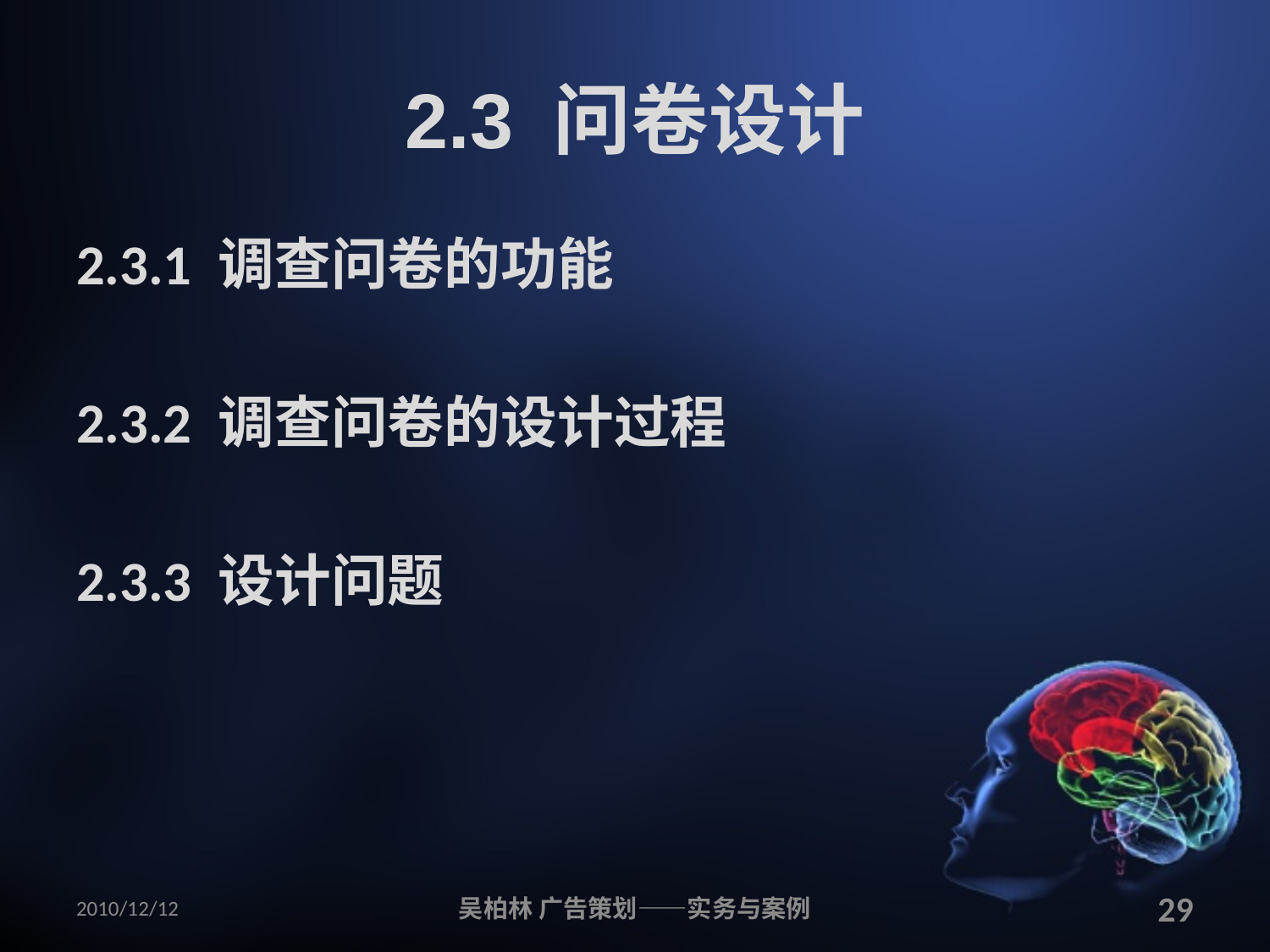

# 2.3 问卷设计
2.3.1 调查问卷的功能

2.3.2 调查问卷的设计过程

2.3.3 设计问题
2010/12/12
吴柏林 广告策划——实务与案例
29